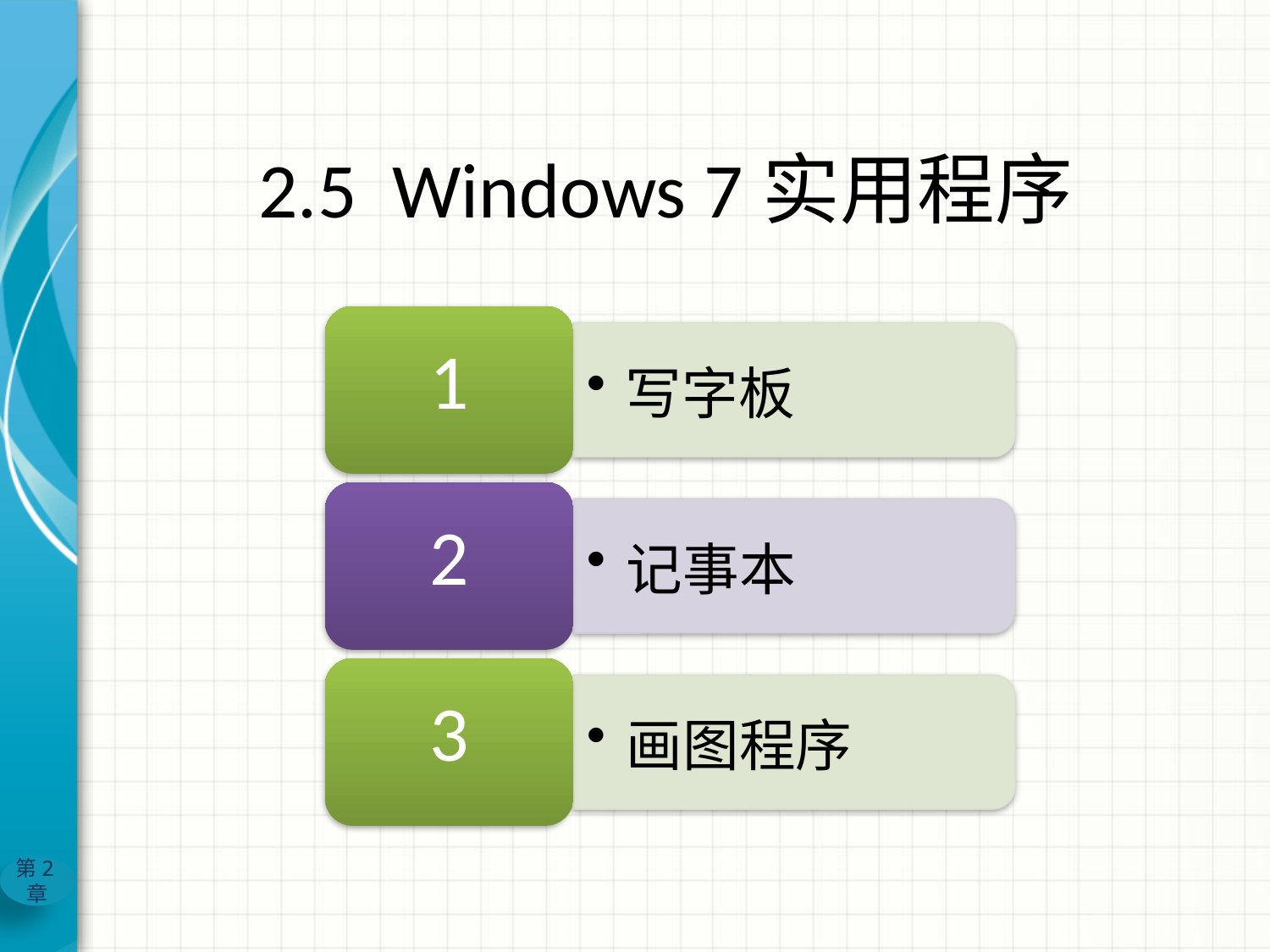

# 2.5  Windows 7实用程序
1
2
记事本
3
画图程序
写字板